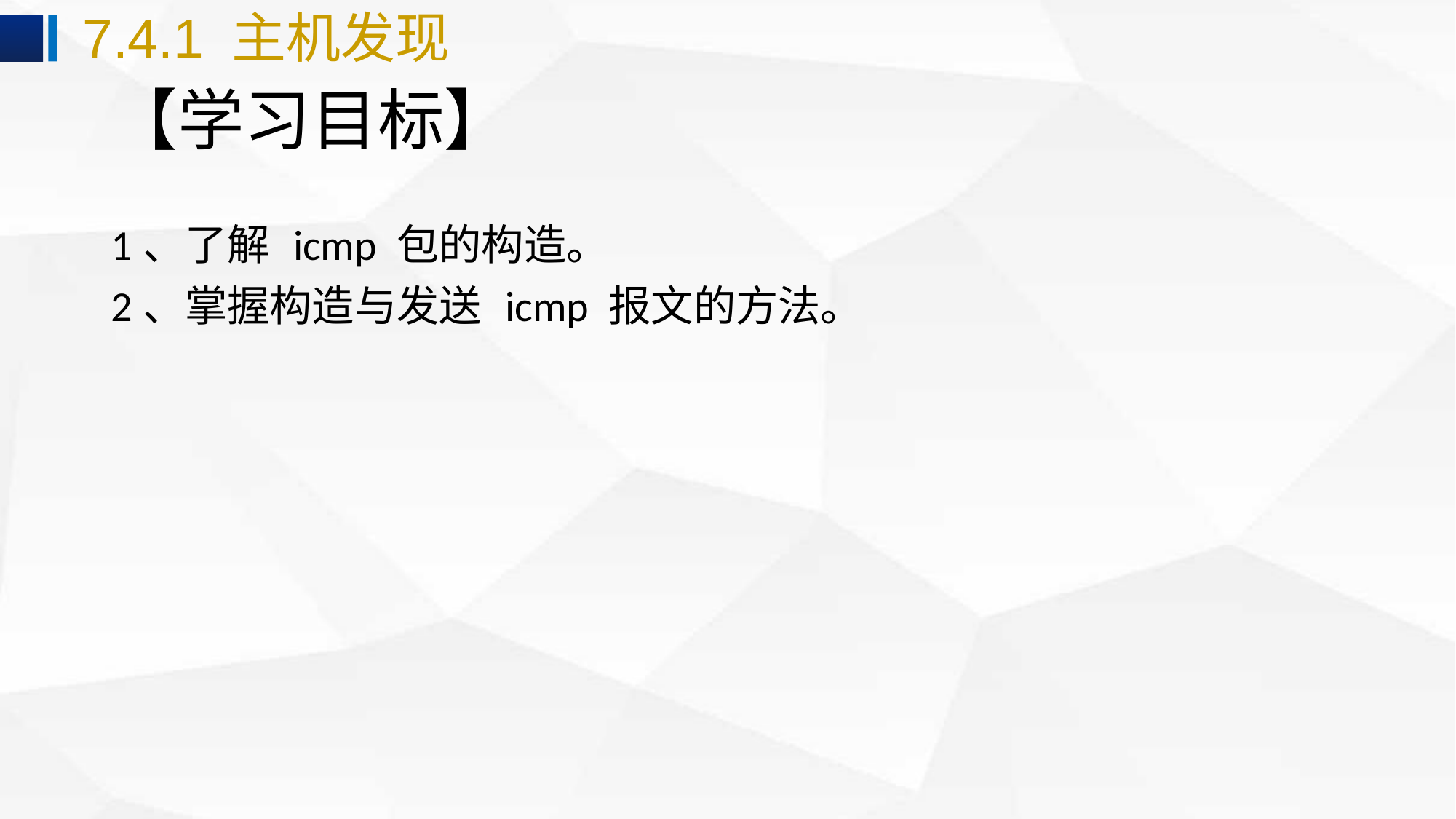

7.4.1 主机发现

# 【学习目标】
1、了解 icmp 包的构造。
2、掌握构造与发送 icmp 报文的方法。